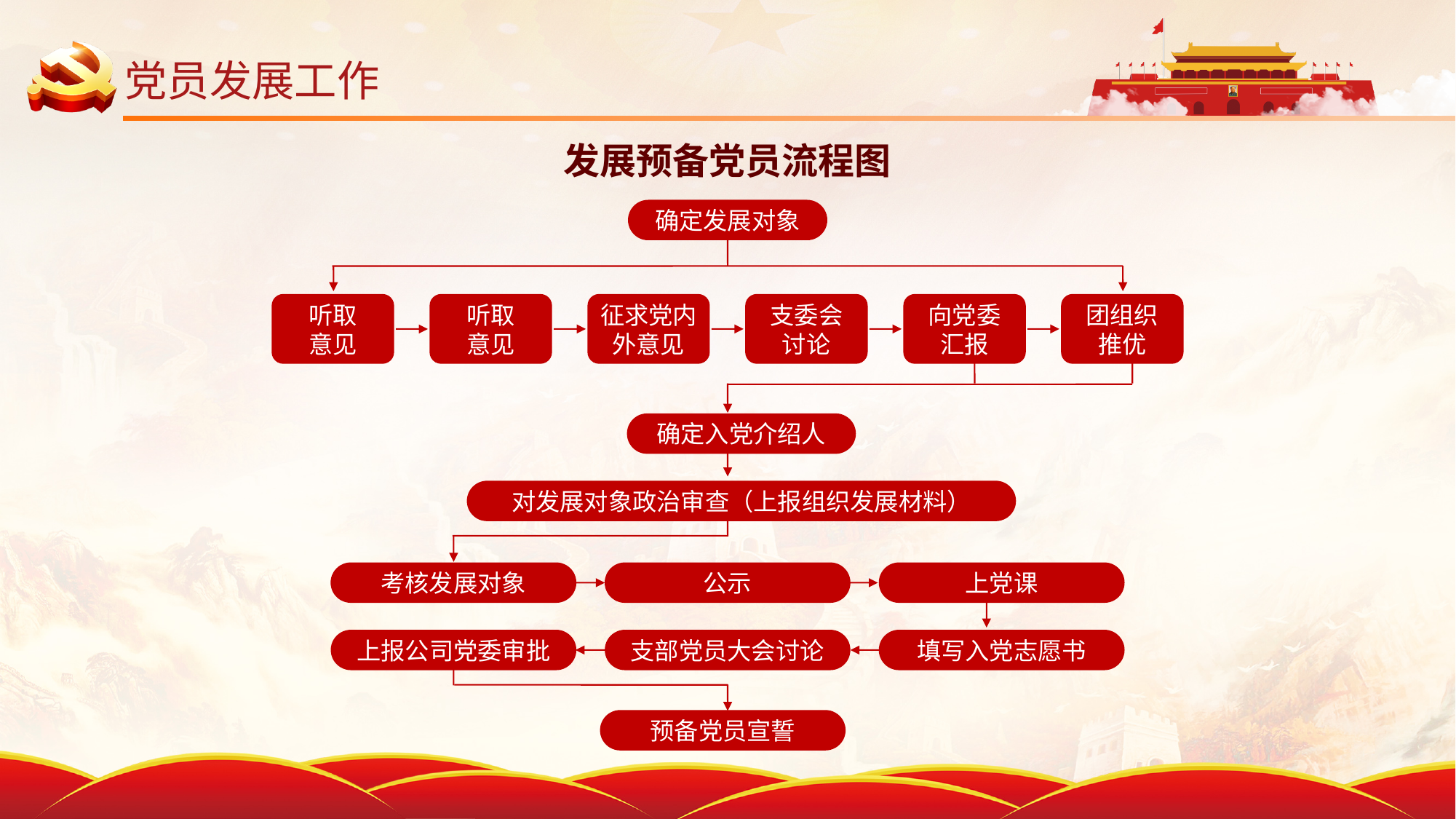

# 党员发展工作
发展预备党员流程图
确定发展对象

听取
意见
听取
意见
征求党内外意见
支委会
讨论
向党委
汇报
团组织
推优

确定入党介绍人

对发展对象政治审查（上报组织发展材料）

考核发展对象
公示
上党课

上报公司党委审批
支部党员大会讨论
填写入党志愿书

预备党员宣誓